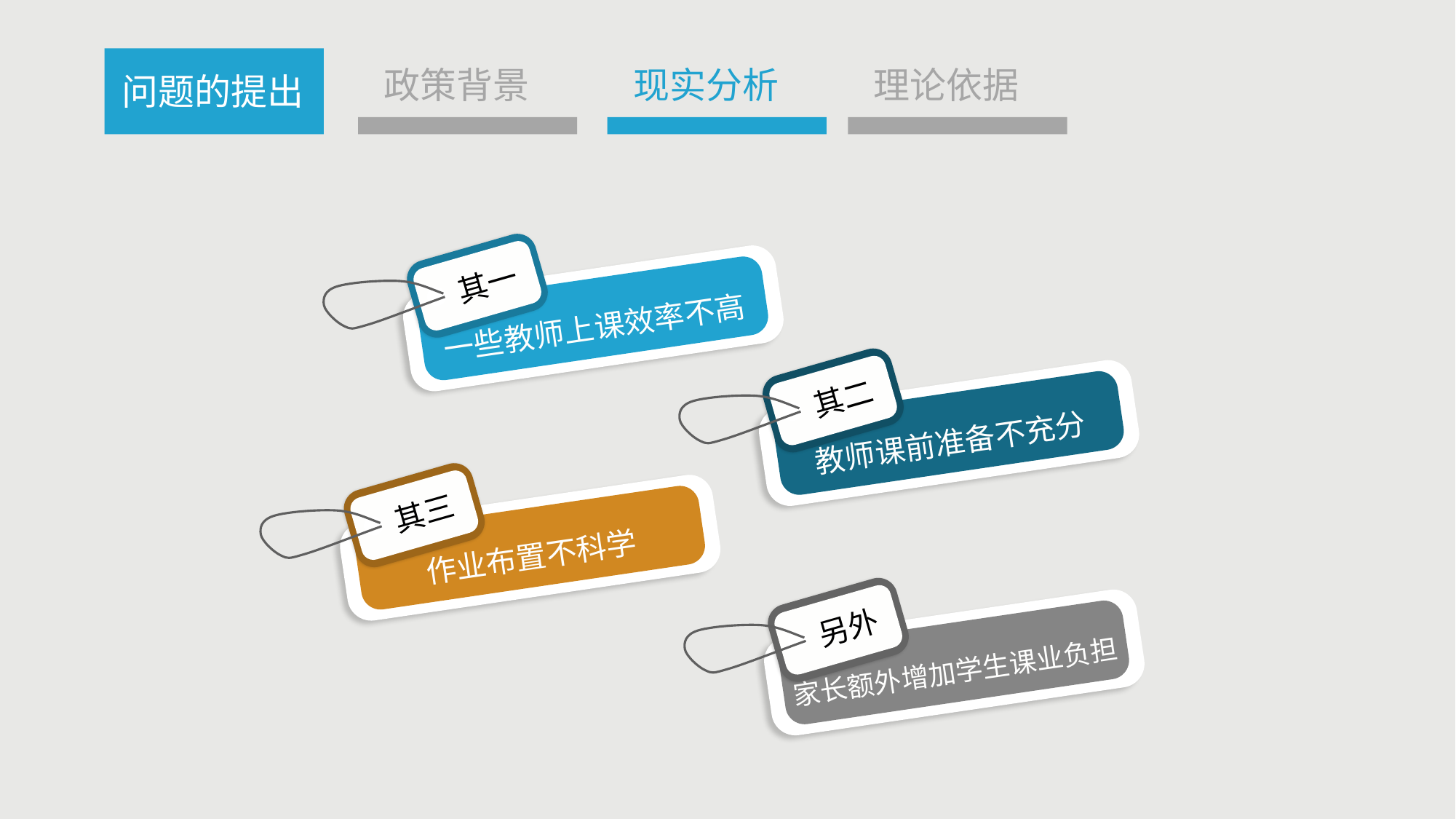

政策背景

现实分析
理论依据
问题的提出

其一

一些教师上课效率不高

其二

教师课前准备不充分

其三

作业布置不科学

另外

家长额外增加学生课业负担